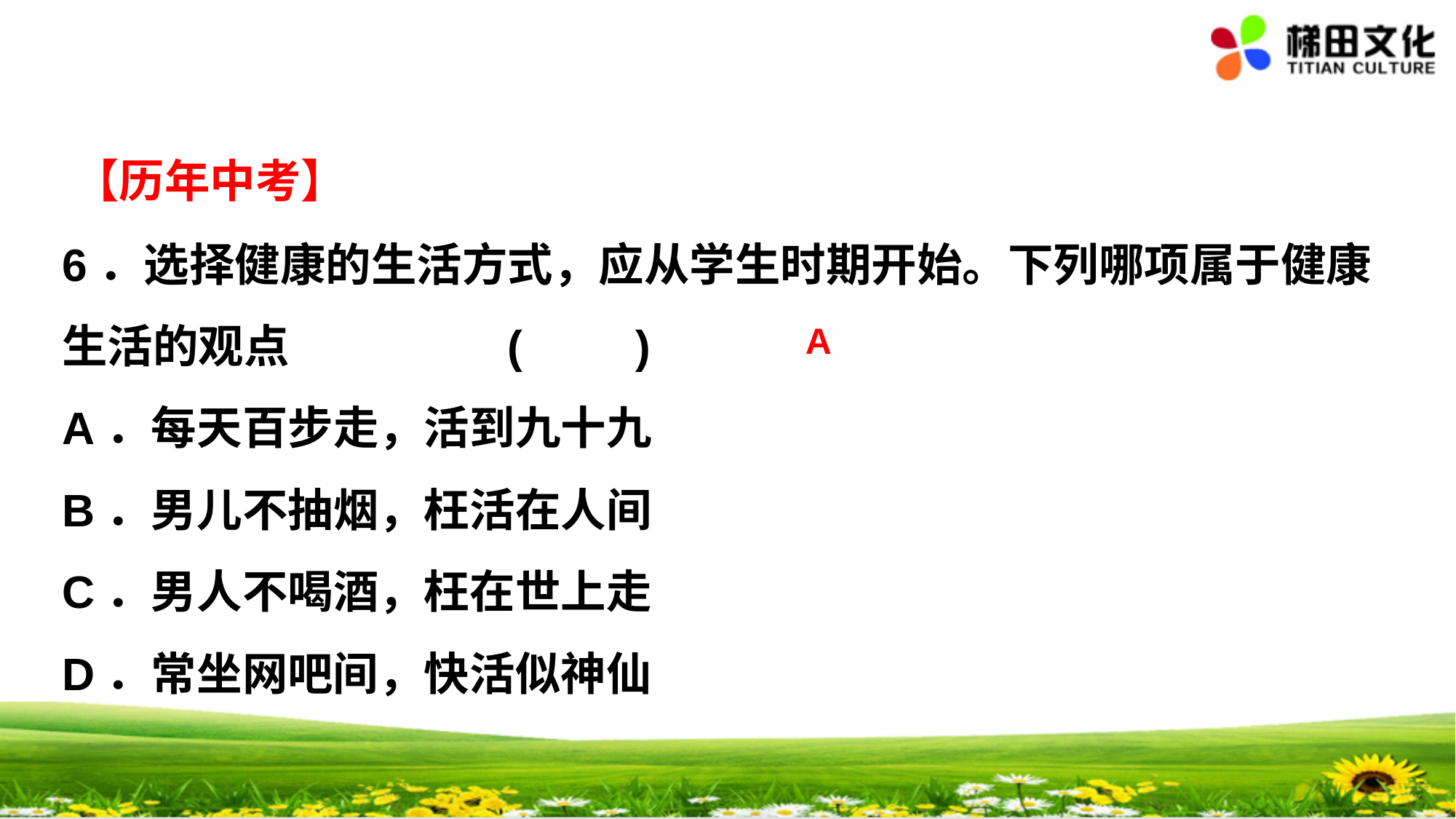

【历年中考】
6．选择健康的生活方式，应从学生时期开始。下列哪项属于健康生活的观点                    (　　)
A．每天百步走，活到九十九
B．男儿不抽烟，枉活在人间
C．男人不喝酒，枉在世上走
D．常坐网吧间，快活似神仙
A